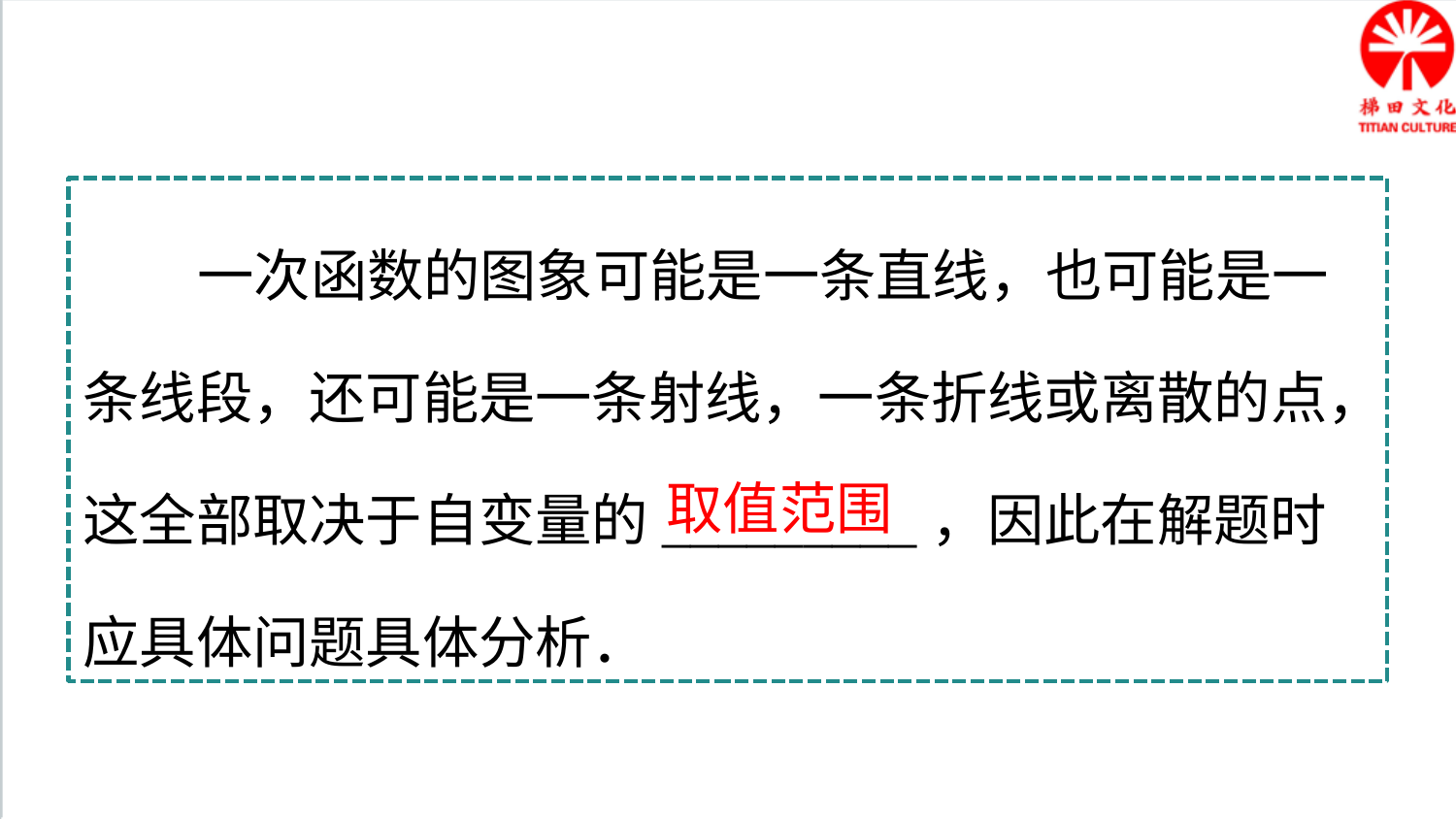

方法总结
        一次函数的图象可能是一条直线，也可能是一条线段，还可能是一条射线，一条折线或离散的点，这全部取决于自变量的_________，因此在解题时应具体问题具体分析．
取值范围